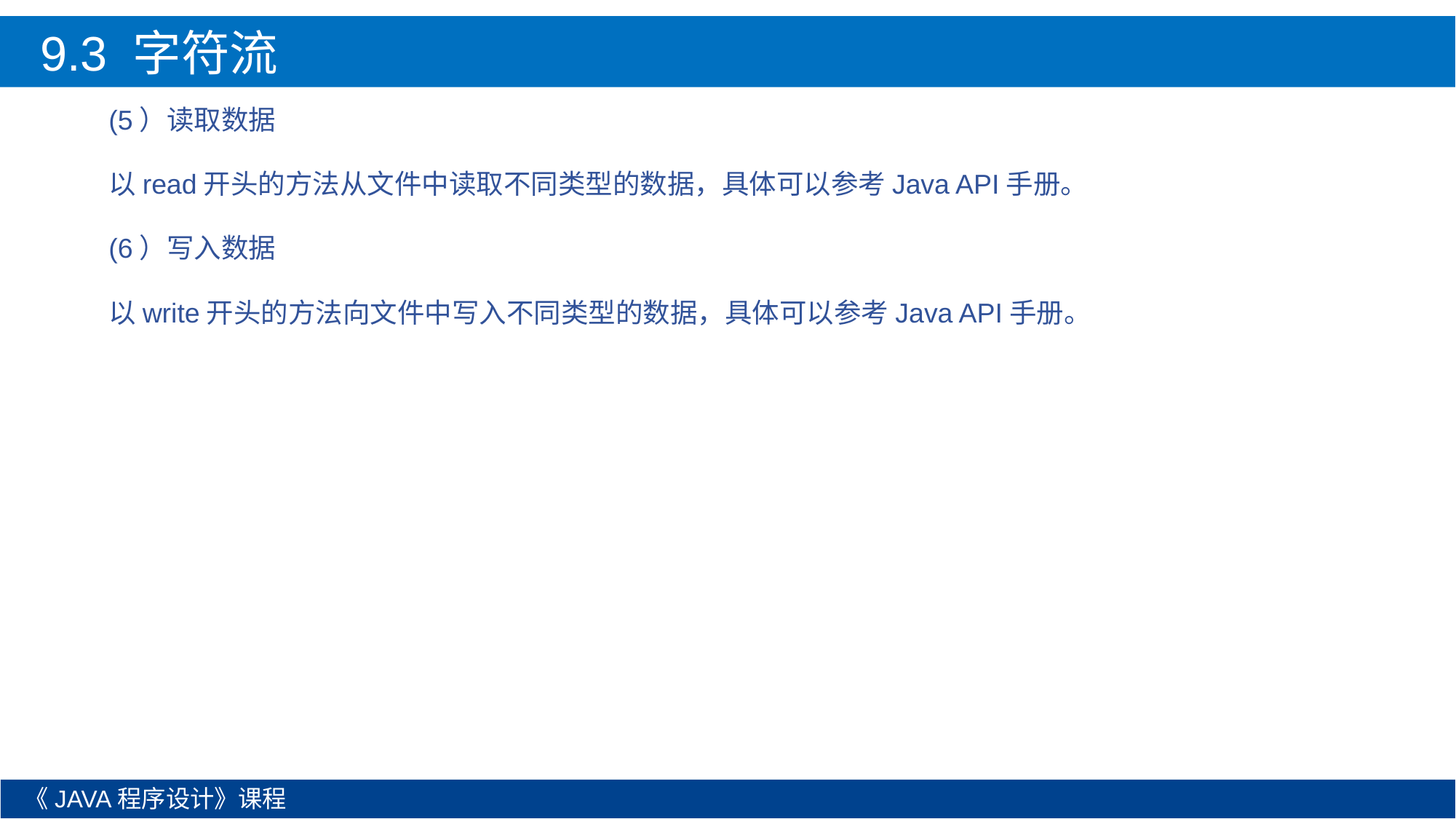

9.3 字符流
(5）读取数据
以read开头的方法从文件中读取不同类型的数据，具体可以参考Java API手册。
(6）写入数据
以write开头的方法向文件中写入不同类型的数据，具体可以参考Java API手册。
《JAVA程序设计》课程